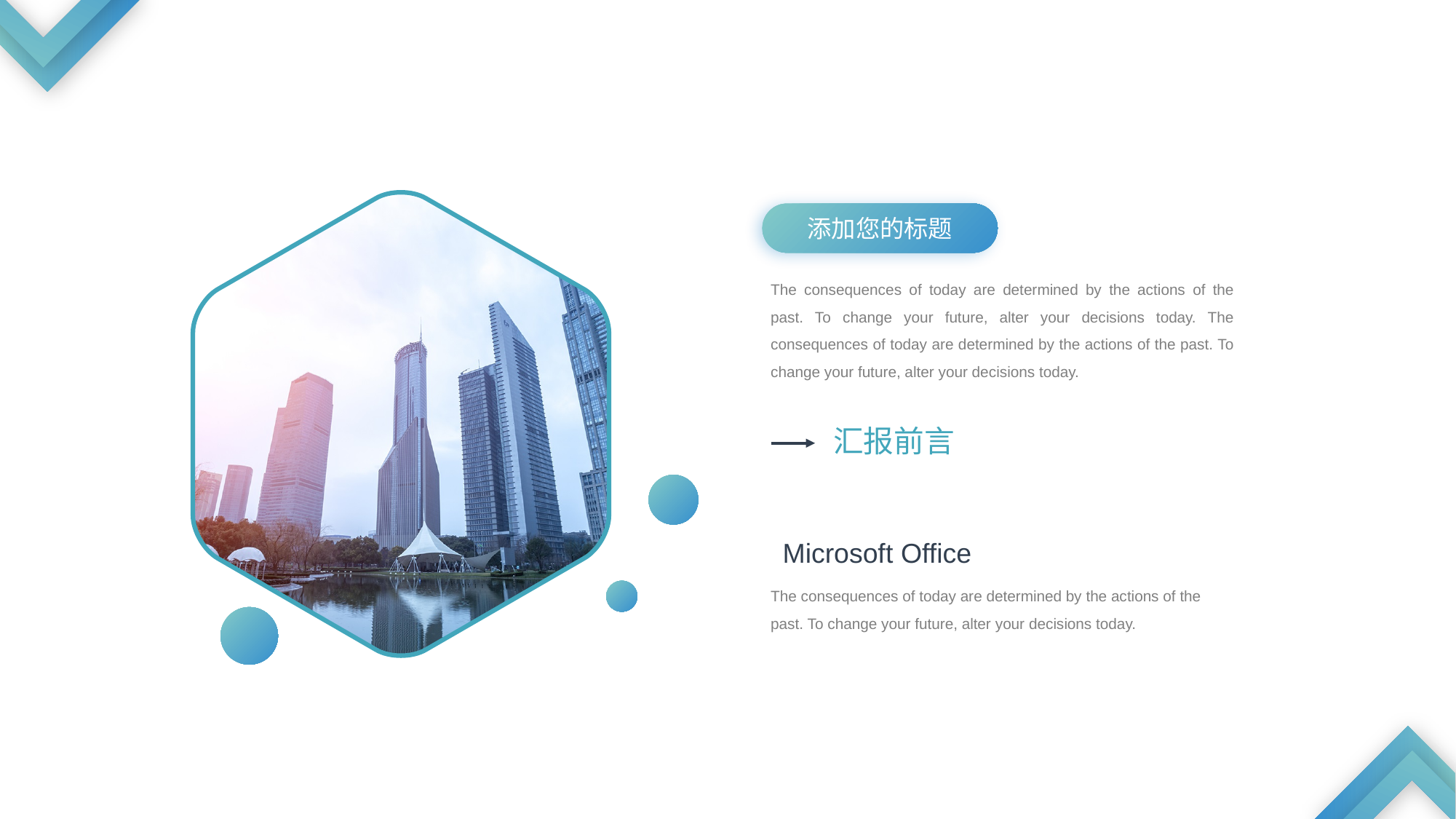

添加您的标题
The consequences of today are determined by the actions of the past. To change your future, alter your decisions today. The consequences of today are determined by the actions of the past. To change your future, alter your decisions today.
汇报前言

Microsoft Office
The consequences of today are determined by the actions of the past. To change your future, alter your decisions today.